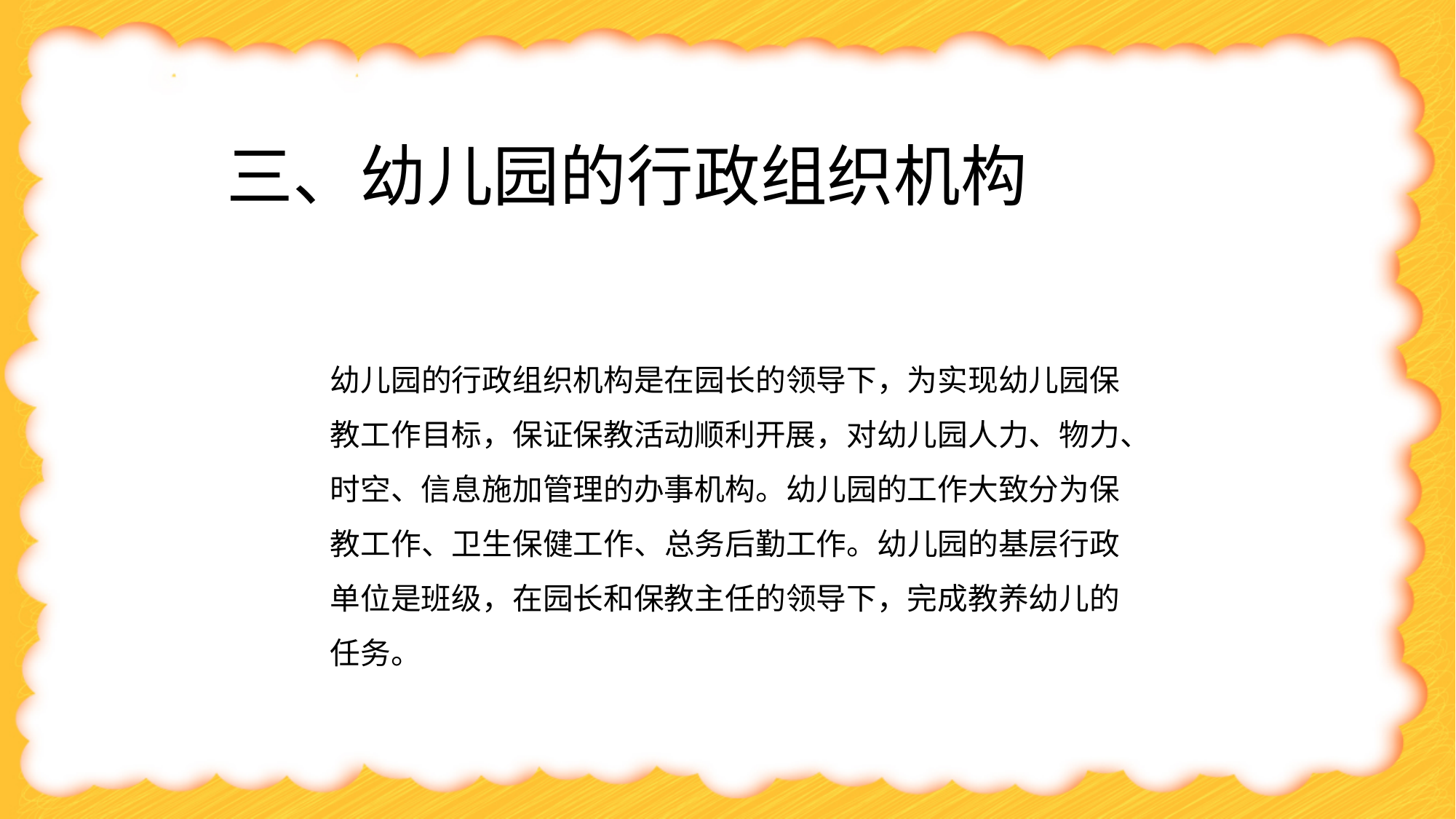

三、幼儿园的行政组织机构
幼儿园的行政组织机构是在园长的领导下，为实现幼儿园保教工作目标，保证保教活动顺利开展，对幼儿园人力、物力、时空、信息施加管理的办事机构。幼儿园的工作大致分为保教工作、卫生保健工作、总务后勤工作。幼儿园的基层行政单位是班级，在园长和保教主任的领导下，完成教养幼儿的任务。